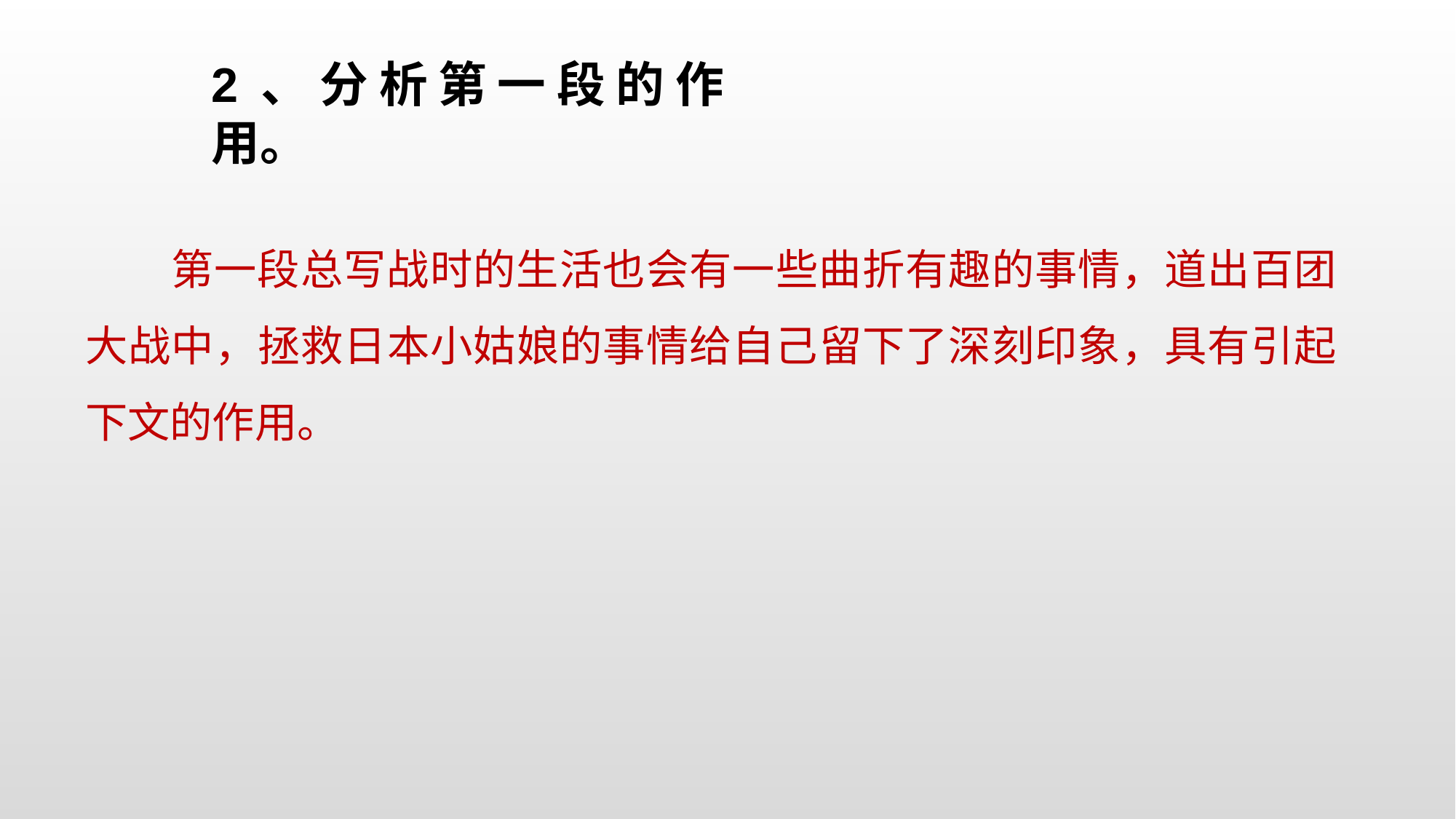

2、分析第一段的作用。
第一段总写战时的生活也会有一些曲折有趣的事情，道出百团大战中，拯救日本小姑娘的事情给自己留下了深刻印象，具有引起下文的作用。